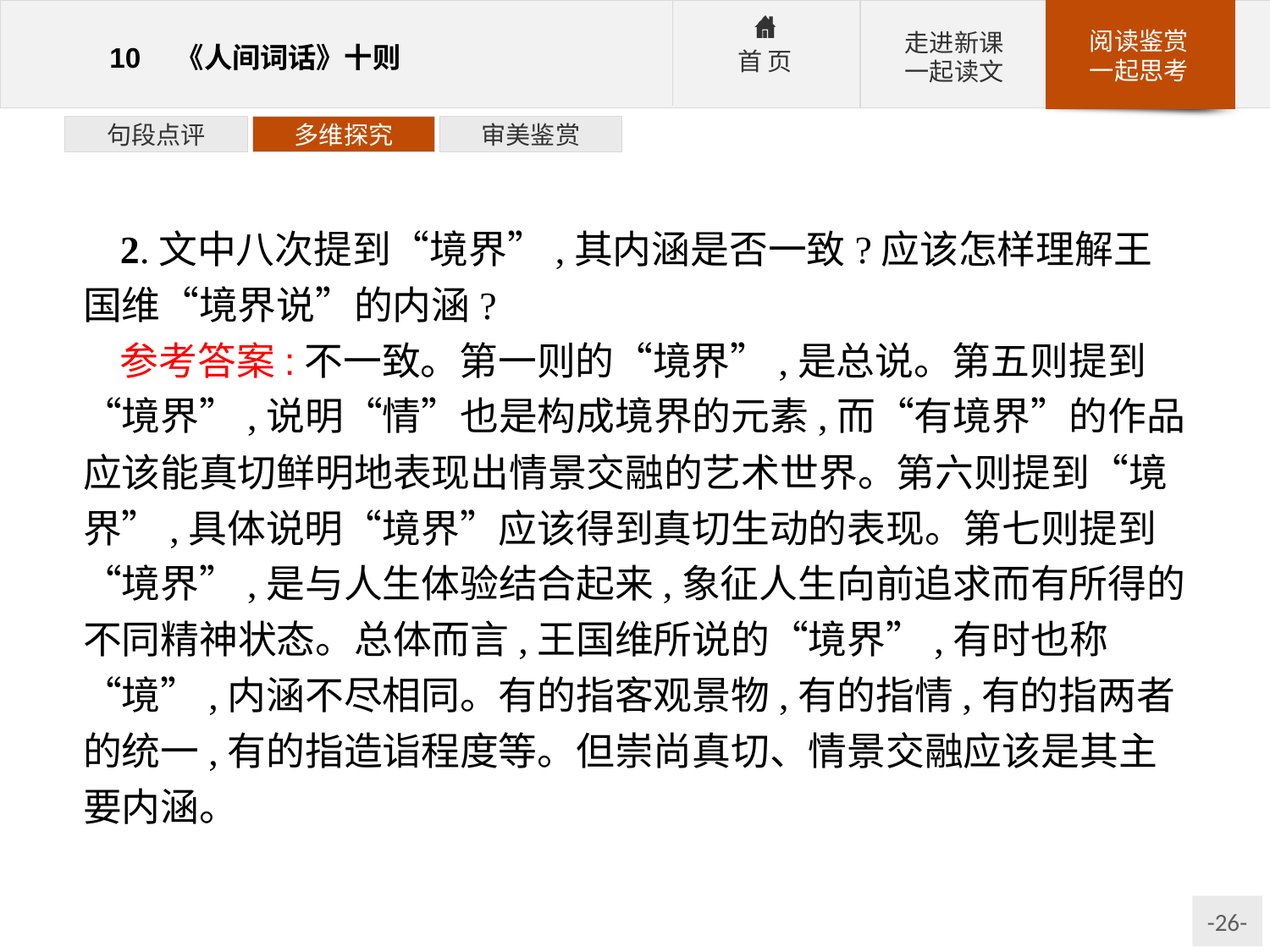

句段点评
多维探究
审美鉴赏
2.文中八次提到“境界”,其内涵是否一致?应该怎样理解王国维“境界说”的内涵?
参考答案:不一致。第一则的“境界”,是总说。第五则提到“境界”,说明“情”也是构成境界的元素,而“有境界”的作品应该能真切鲜明地表现出情景交融的艺术世界。第六则提到“境界”,具体说明“境界”应该得到真切生动的表现。第七则提到“境界”,是与人生体验结合起来,象征人生向前追求而有所得的不同精神状态。总体而言,王国维所说的“境界”,有时也称“境”,内涵不尽相同。有的指客观景物,有的指情,有的指两者的统一,有的指造诣程度等。但崇尚真切、情景交融应该是其主要内涵。